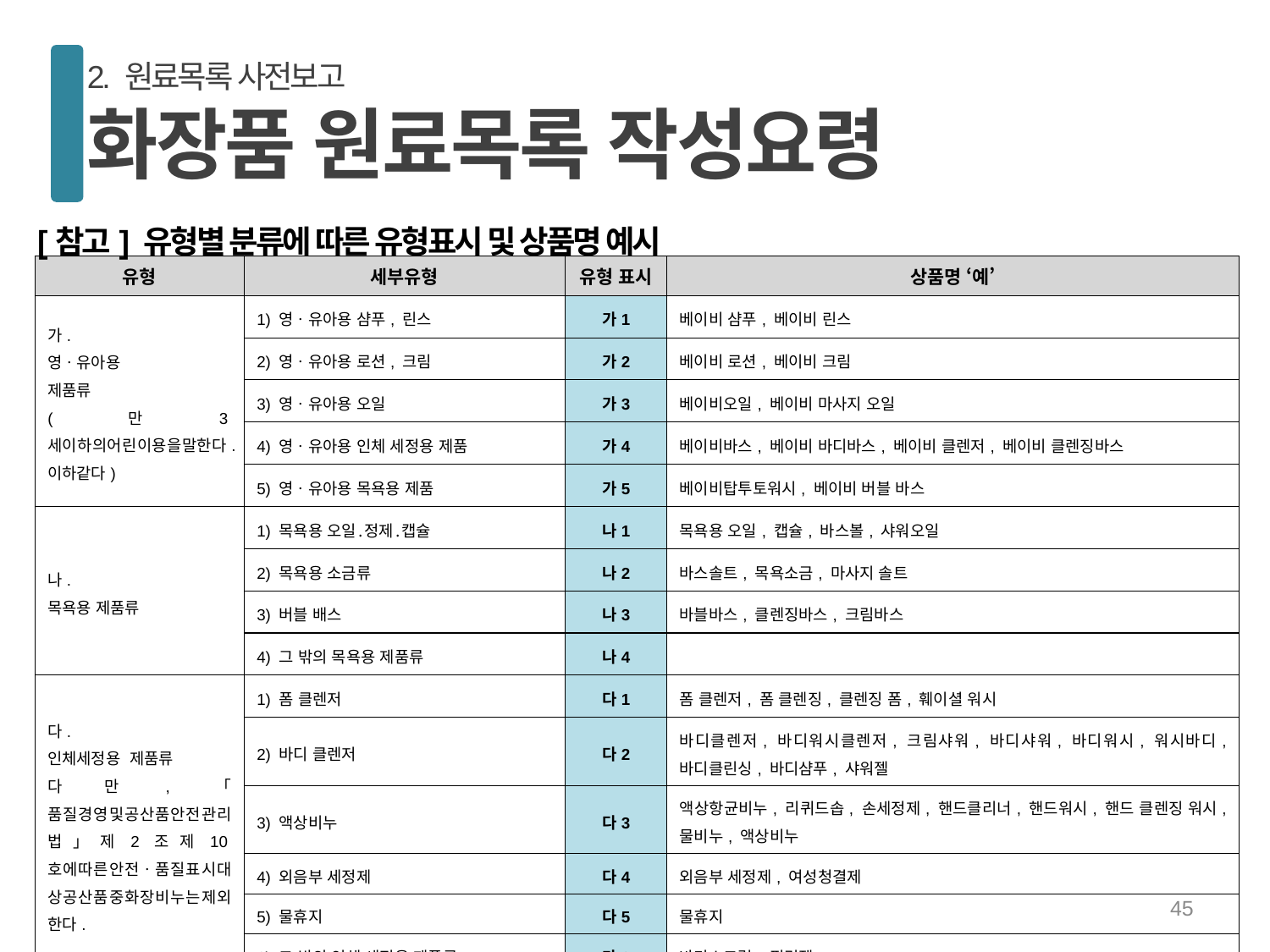

2. 원료목록 사전보고
화장품 원료목록 작성요령
[참고] 유형별 분류에 따른 유형표시 및 상품명 예시
| 유형 | 세부유형 | 유형 표시 | 상품명 ‘예’ |
| --- | --- | --- | --- |
| 가. 영ㆍ유아용 제품류 (만3세이하의어린이용을말한다.이하같다) | 1) 영ㆍ유아용 샴푸, 린스 | 가1 | 베이비 샴푸, 베이비 린스 |
|  | 2) 영ㆍ유아용 로션, 크림 | 가2 | 베이비 로션, 베이비 크림 |
|  | 3) 영ㆍ유아용 오일 | 가3 | 베이비오일, 베이비 마사지 오일 |
|  | 4) 영ㆍ유아용 인체 세정용 제품 | 가4 | 베이비바스, 베이비 바디바스, 베이비 클렌저, 베이비 클렌징바스 |
|  | 5) 영ㆍ유아용 목욕용 제품 | 가5 | 베이비탑투토워시, 베이비 버블 바스 |
| 나. 목욕용 제품류 | 1) 목욕용 오일․정제․캡슐 | 나1 | 목욕용 오일, 캡슐, 바스볼, 샤워오일 |
|  | 2) 목욕용 소금류 | 나2 | 바스솔트, 목욕소금, 마사지 솔트 |
|  | 3) 버블 배스 | 나3 | 바블바스, 클렌징바스, 크림바스 |
|  | 4) 그 밖의 목욕용 제품류 | 나4 |  |
| 다. 인체세정용 제품류 다만,「품질경영및공산품안전관리법」제2조제10호에따른안전ㆍ품질표시대상공산품중화장비누는제외한다. | 1) 폼 클렌저 | 다1 | 폼 클렌저, 폼 클렌징, 클렌징 폼, 훼이셜 워시 |
|  | 2) 바디 클렌저 | 다2 | 바디클렌저, 바디워시클렌저, 크림샤워, 바디샤워, 바디워시, 워시바디, 바디클린싱, 바디샴푸, 샤워젤 |
|  | 3) 액상비누 | 다3 | 액상항균비누, 리퀴드솝, 손세정제, 핸드클리너, 핸드워시, 핸드 클렌징 워시, 물비누, 액상비누 |
|  | 4) 외음부 세정제 | 다4 | 외음부 세정제, 여성청결제 |
|  | 5) 물휴지 | 다5 | 물휴지 |
|  | 6) 그 밖의 인체 세정용 제품류 | 다6 | 바디스크럽, 필링젤 |
45